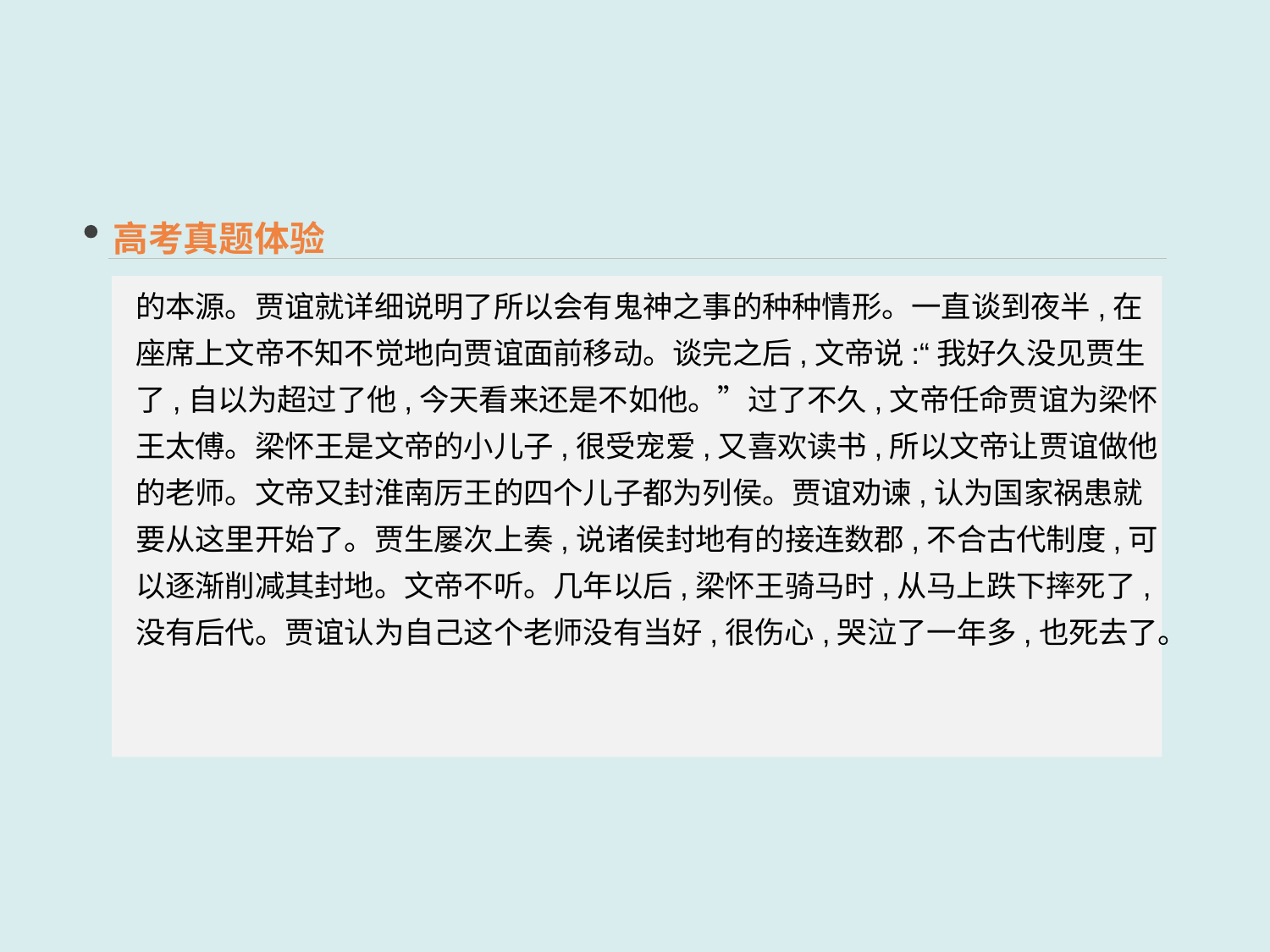

高考真题体验

的本源。贾谊就详细说明了所以会有鬼神之事的种种情形。一直谈到夜半,在座席上文帝不知不觉地向贾谊面前移动。谈完之后,文帝说:“我好久没见贾生了,自以为超过了他,今天看来还是不如他。”过了不久,文帝任命贾谊为梁怀王太傅。梁怀王是文帝的小儿子,很受宠爱,又喜欢读书,所以文帝让贾谊做他的老师。文帝又封淮南厉王的四个儿子都为列侯。贾谊劝谏,认为国家祸患就要从这里开始了。贾生屡次上奏,说诸侯封地有的接连数郡,不合古代制度,可以逐渐削减其封地。文帝不听。几年以后,梁怀王骑马时,从马上跌下摔死了,没有后代。贾谊认为自己这个老师没有当好,很伤心,哭泣了一年多,也死去了。